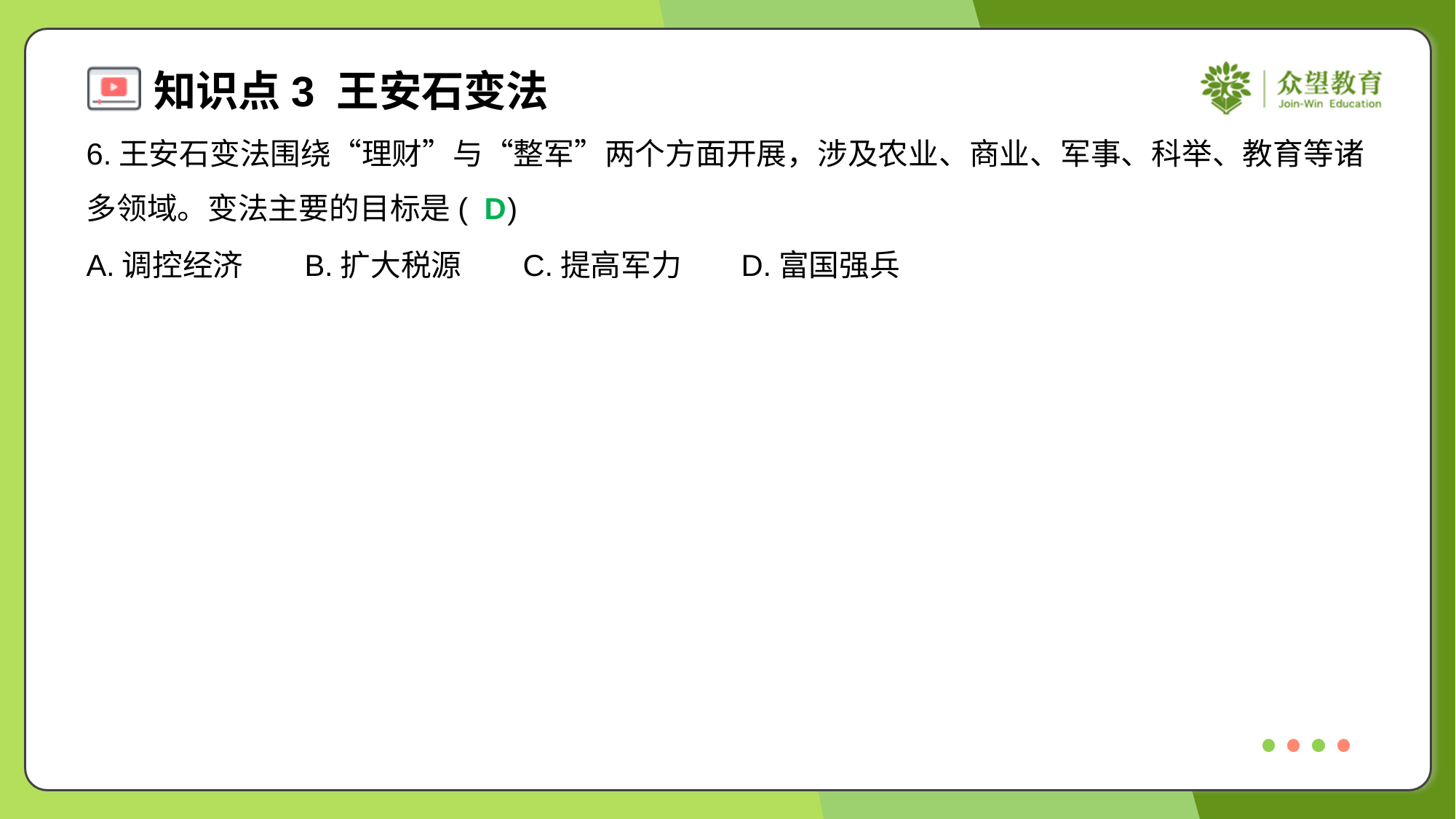

6.王安石变法围绕“理财”与“整军”两个方面开展，涉及农业、商业、军事、科举、教育等诸
多领域。变法主要的目标是(     )
D
A.调控经济	B.扩大税源	C.提高军力	D.富国强兵